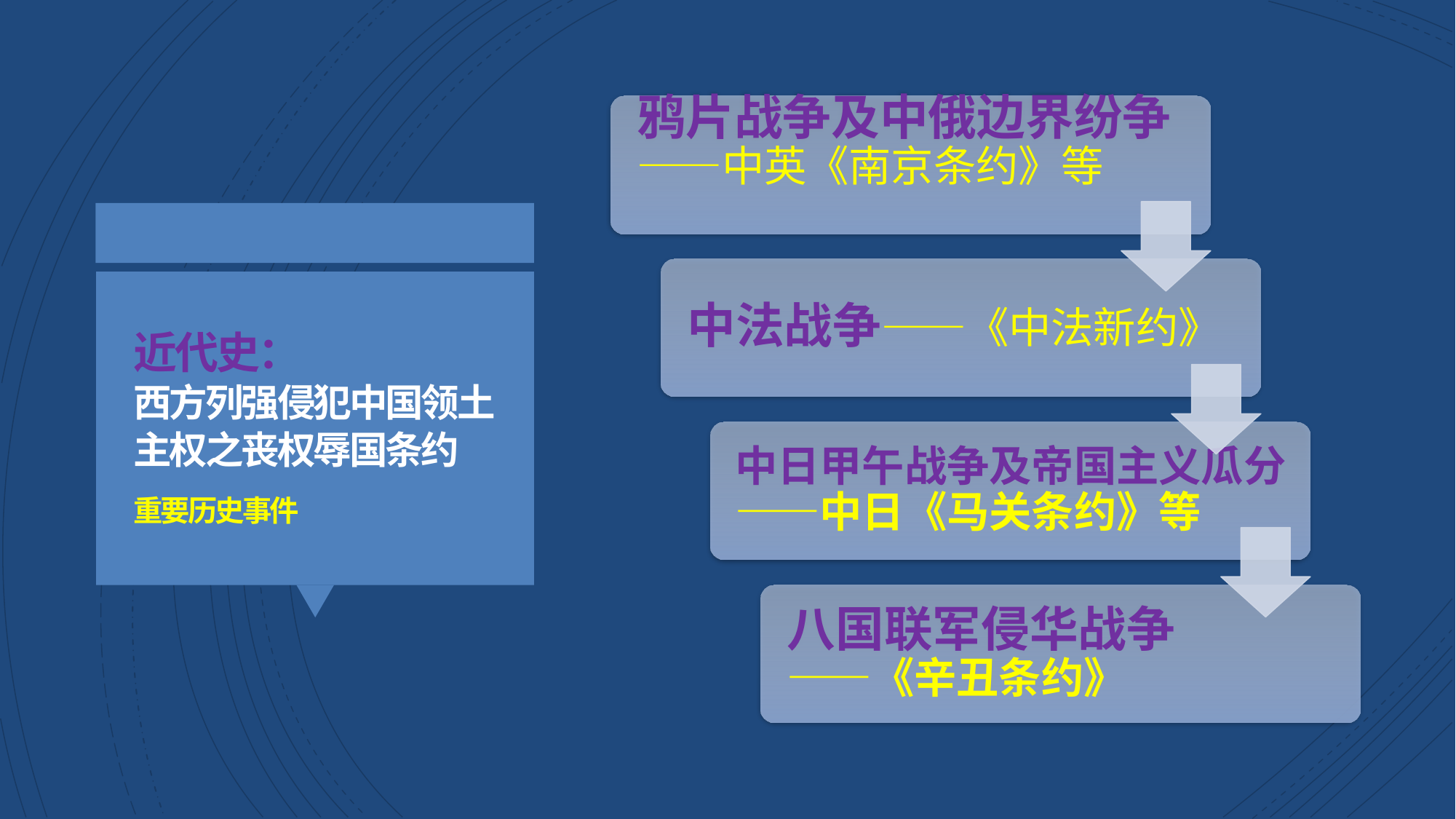

鸦片战争及中俄边界纷争——中英《南京条约》等

中法战争——《中法新约》

中日甲午战争及帝国主义瓜分——中日《马关条约》等

八国联军侵华战争         ——《辛丑条约》
近代史：
西方列强侵犯中国领土主权之丧权辱国条约
重要历史事件